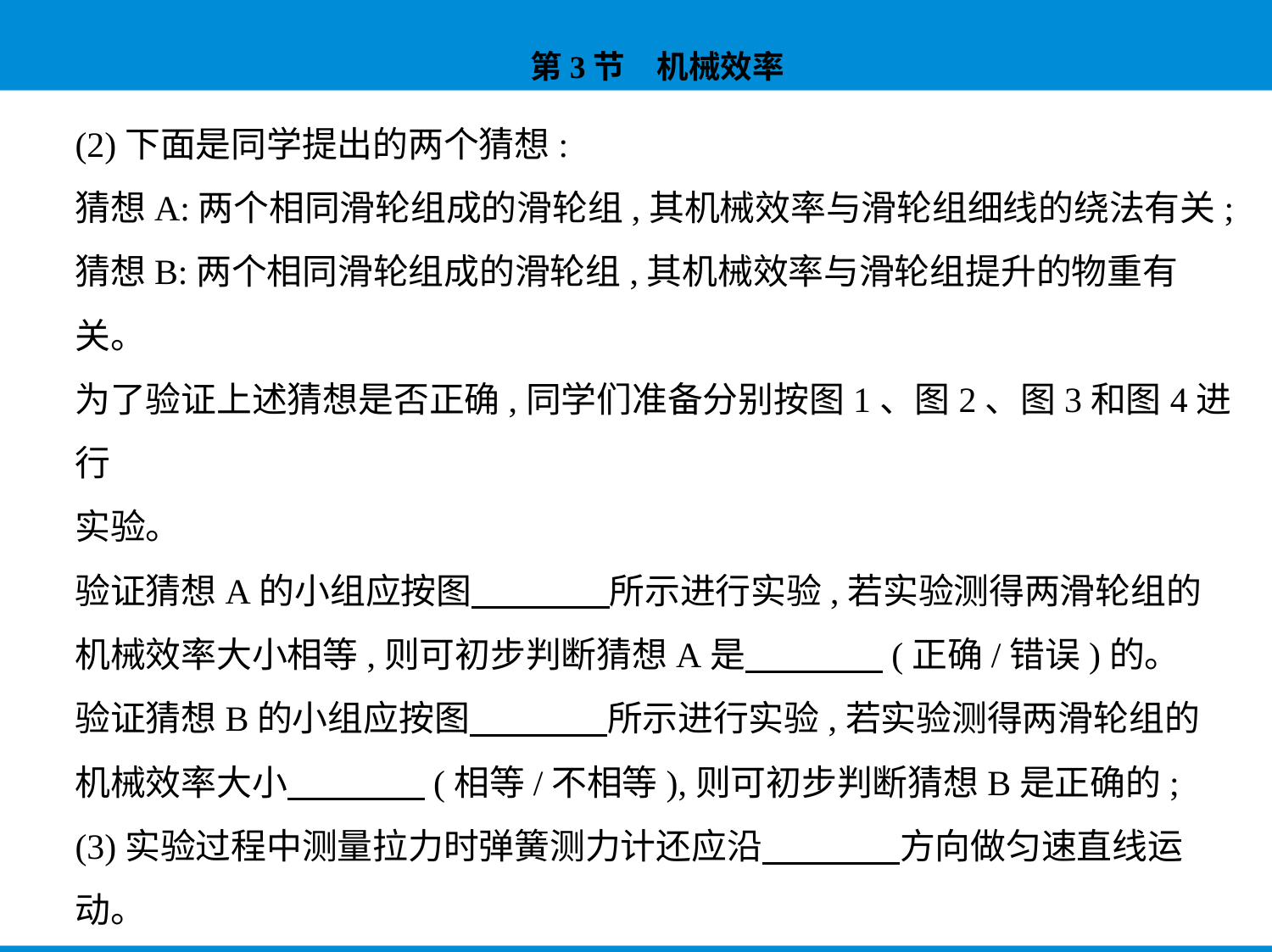

(2)下面是同学提出的两个猜想:
猜想A:两个相同滑轮组成的滑轮组,其机械效率与滑轮组细线的绕法有关;
猜想B:两个相同滑轮组成的滑轮组,其机械效率与滑轮组提升的物重有
关。
为了验证上述猜想是否正确,同学们准备分别按图1、图2、图3和图4进行
实验。
验证猜想A的小组应按图　　　    所示进行实验,若实验测得两滑轮组的
机械效率大小相等,则可初步判断猜想A是　　　    (正确/错误)的。
验证猜想B的小组应按图　　　    所示进行实验,若实验测得两滑轮组的
机械效率大小　　　    (相等/不相等),则可初步判断猜想B是正确的;
(3)实验过程中测量拉力时弹簧测力计还应沿　　　    方向做匀速直线运
动。